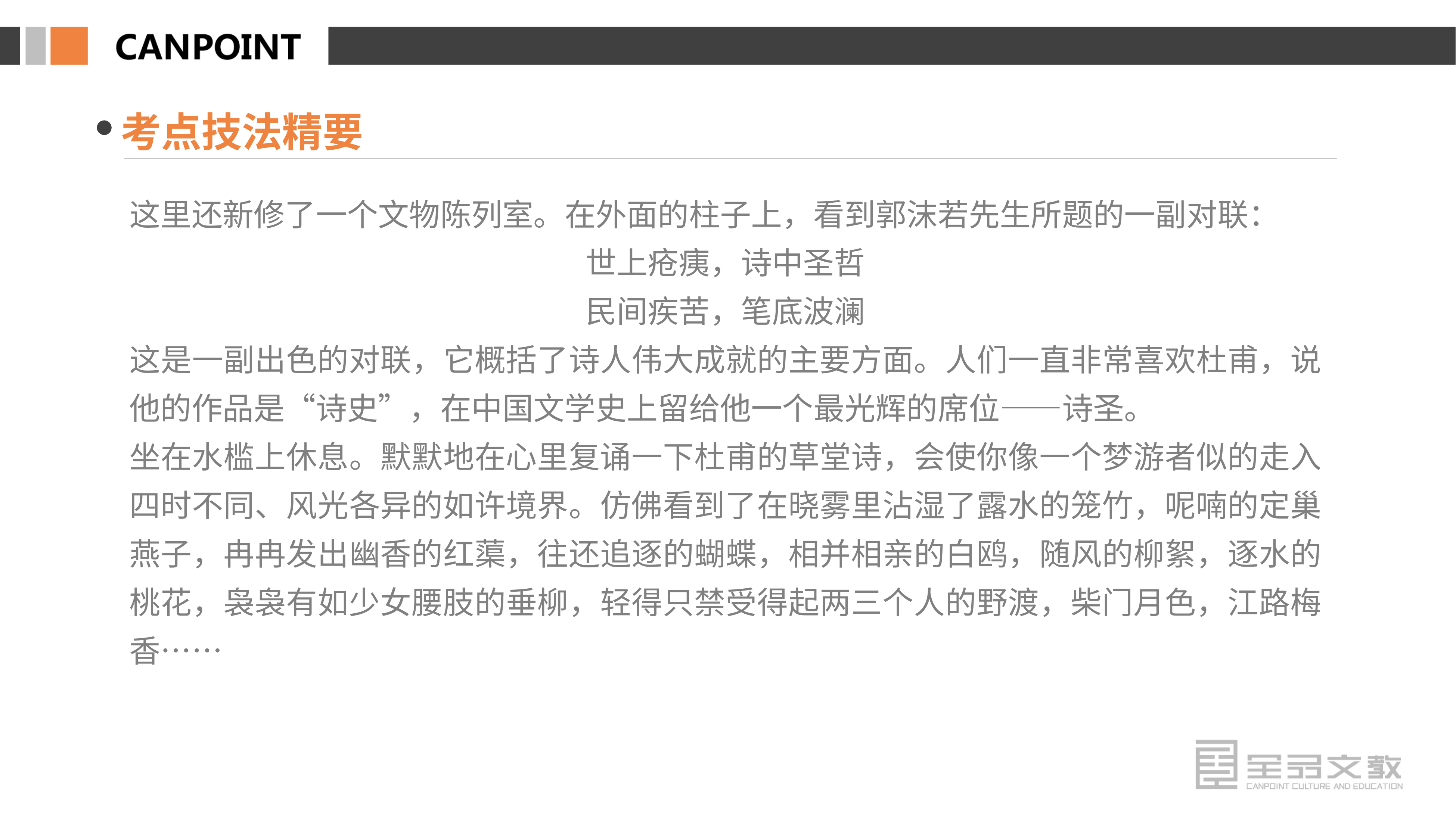

考点技法精要

这里还新修了一个文物陈列室。在外面的柱子上，看到郭沫若先生所题的一副对联：
世上疮痍，诗中圣哲
民间疾苦，笔底波澜
这是一副出色的对联，它概括了诗人伟大成就的主要方面。人们一直非常喜欢杜甫，说他的作品是“诗史”，在中国文学史上留给他一个最光辉的席位——诗圣。
坐在水槛上休息。默默地在心里复诵一下杜甫的草堂诗，会使你像一个梦游者似的走入四时不同、风光各异的如许境界。仿佛看到了在晓雾里沾湿了露水的笼竹，呢喃的定巢燕子，冉冉发出幽香的红蕖，往还追逐的蝴蝶，相并相亲的白鸥，随风的柳絮，逐水的桃花，袅袅有如少女腰肢的垂柳，轻得只禁受得起两三个人的野渡，柴门月色，江路梅香……